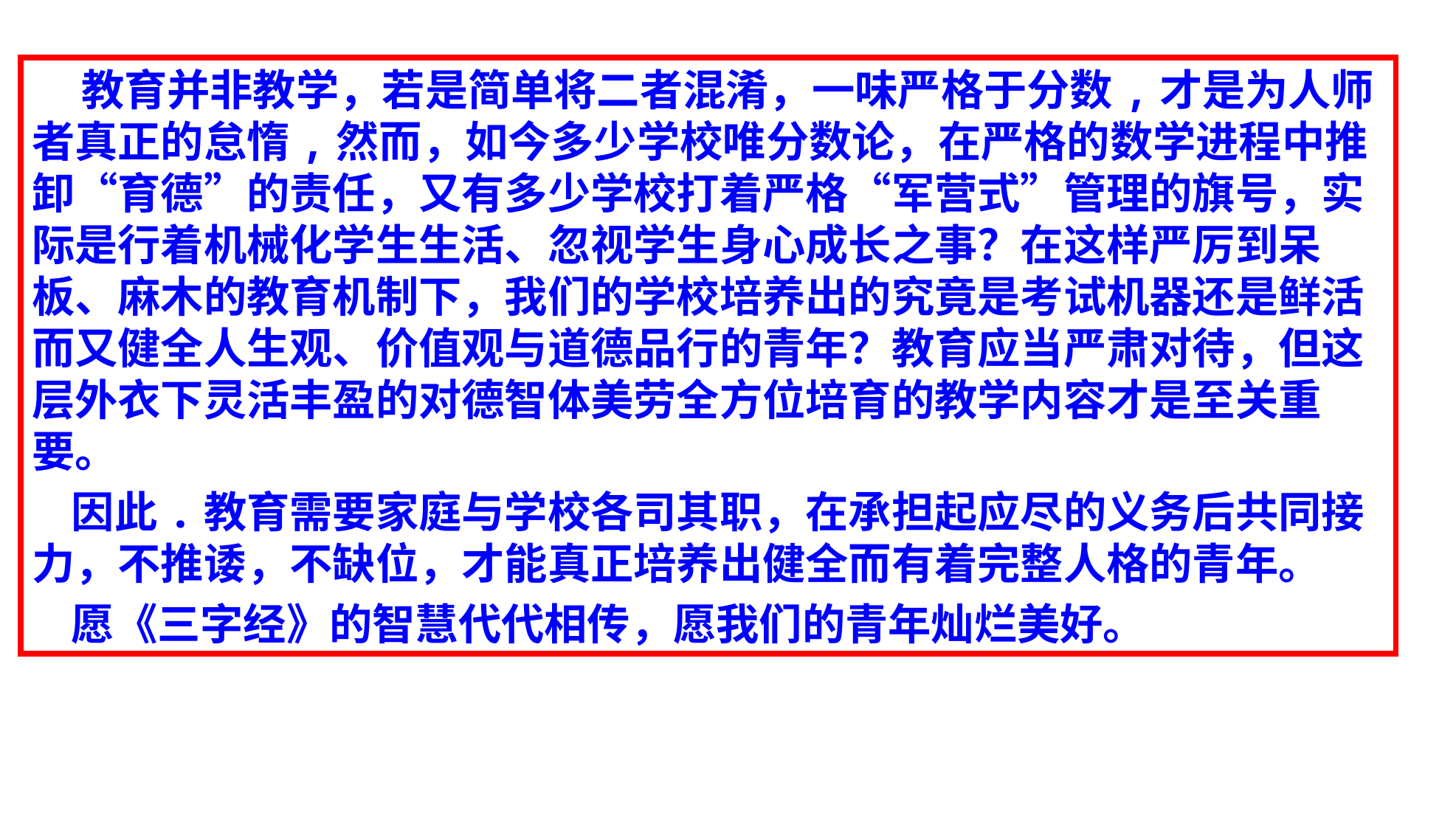

教育并非教学，若是简单将二者混淆，一味严格于分数,才是为人师者真正的怠惰,然而，如今多少学校唯分数论，在严格的数学进程中推卸“育德”的责任，又有多少学校打着严格“军营式”管理的旗号，实际是行着机械化学生生活、忽视学生身心成长之事？在这样严厉到呆板、麻木的教育机制下，我们的学校培养出的究竟是考试机器还是鲜活而又健全人生观、价值观与道德品行的青年？教育应当严肃对待，但这层外衣下灵活丰盈的对德智体美劳全方位培育的教学内容才是至关重要。
   因此.教育需要家庭与学校各司其职，在承担起应尽的义务后共同接力，不推诿，不缺位，才能真正培养出健全而有着完整人格的青年。
   愿《三字经》的智慧代代相传，愿我们的青年灿烂美好。